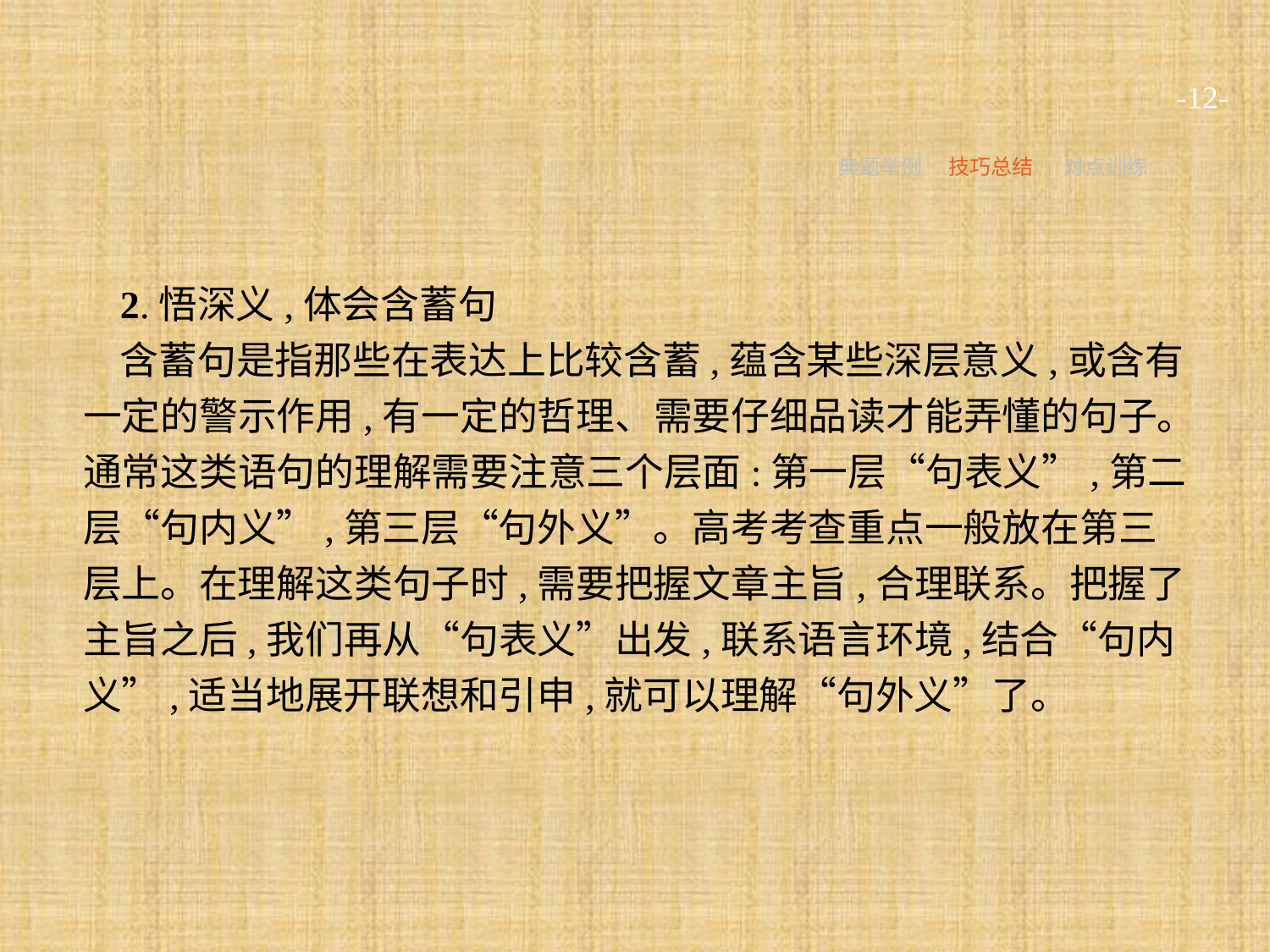

-12-
典题举例
技巧总结
对点训练
2.悟深义,体会含蓄句
含蓄句是指那些在表达上比较含蓄,蕴含某些深层意义,或含有一定的警示作用,有一定的哲理、需要仔细品读才能弄懂的句子。通常这类语句的理解需要注意三个层面:第一层“句表义”,第二层“句内义”,第三层“句外义”。高考考查重点一般放在第三层上。在理解这类句子时,需要把握文章主旨,合理联系。把握了主旨之后,我们再从“句表义”出发,联系语言环境,结合“句内义”,适当地展开联想和引申,就可以理解“句外义”了。